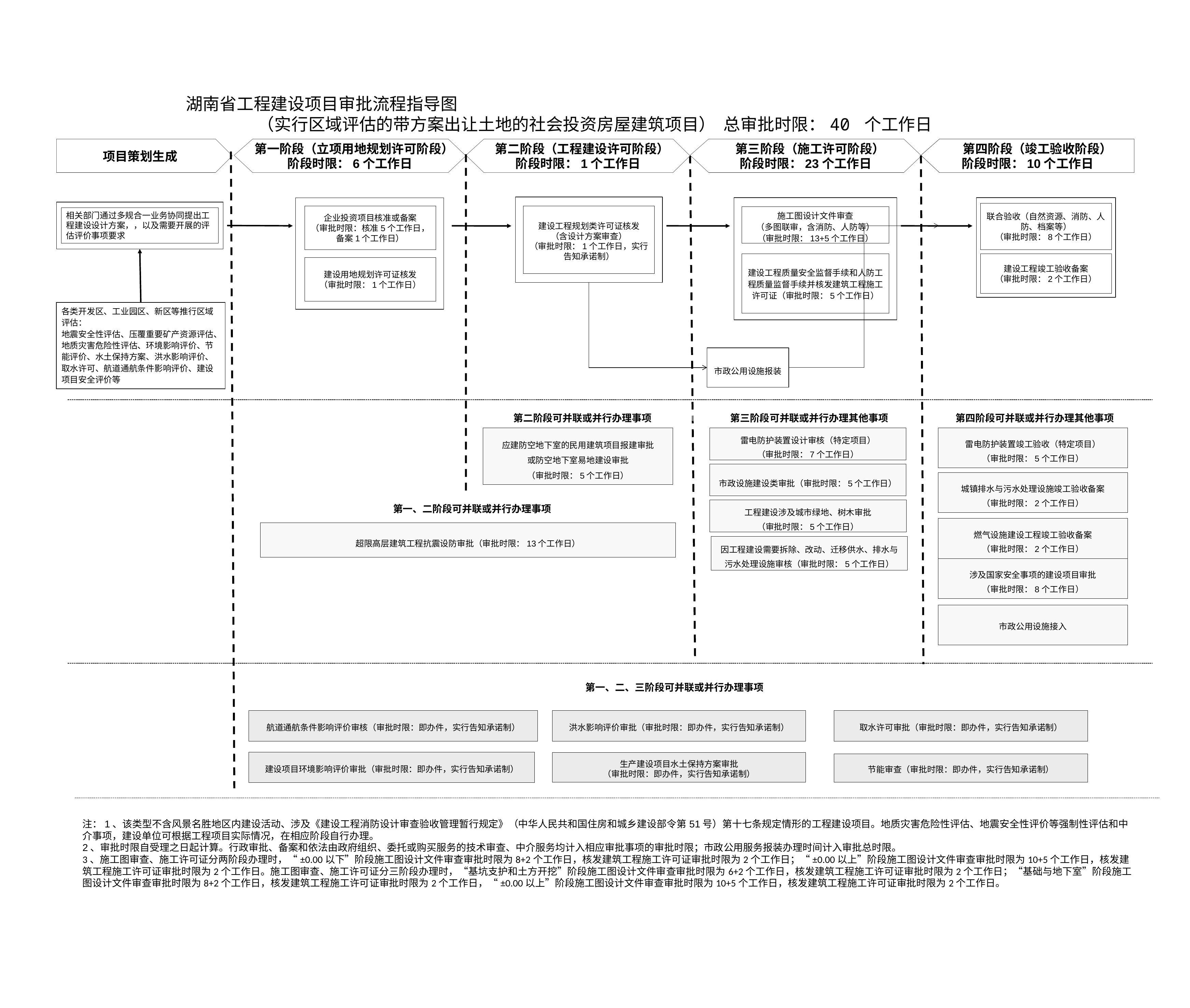

湖南省工程建设项目审批流程指导图
（实行区域评估的带方案出让土地的社会投资房屋建筑项目）  总审批时限：40 个工作日
  第一阶段（立项用地规划许可阶段）
阶段时限：6个工作日
  第二阶段（工程建设许可阶段）
阶段时限：1个工作日
      第四阶段（竣工验收阶段）
阶段时限：10个工作日
第四阶段（竣工验收阶段）
项目策划生成
  第三阶段（施工许可阶段）
阶段时限：23个工作日

相关部门通过多规合一业务协同提出工程建设设计方案，，以及需要开展的评估评价事项要求
联合验收（自然资源、消防、人防、档案等）
（审批时限：8个工作日）
建设工程规划类许可证核发
（含设计方案审查）
（审批时限：1个工作日，实行告知承诺制）
企业投资项目核准或备案
（审批时限：核准5个工作日，备案1个工作日）
施工图设计文件审查
（多图联审，含消防、人防等）
（审批时限：13+5个工作日）
建设工程竣工验收备案
（审批时限：2个工作日）
建设工程质量安全监督手续和人防工程质量监督手续并核发建筑工程施工许可证（审批时限：5个工作日）
建设用地规划许可证核发
（审批时限：1个工作日）
各类开发区、工业园区、新区等推行区域评估：
地震安全性评估、压覆重要矿产资源评估、地质灾害危险性评估、环境影响评价、节能评价、水土保持方案、洪水影响评价、取水许可、航道通航条件影响评价、建设项目安全评价等
市政公用设施报装
第二阶段可并联或并行办理事项
第三阶段可并联或并行办理其他事项
第四阶段可并联或并行办理其他事项
雷电防护装置设计审核（特定项目）
（审批时限：7个工作日）
雷电防护装置竣工验收（特定项目）
（审批时限：5个工作日）
应建防空地下室的民用建筑项目报建审批
或防空地下室易地建设审批
（审批时限：5个工作日）
市政设施建设类审批（审批时限：5个工作日）
城镇排水与污水处理设施竣工验收备案
（审批时限：2个工作日）
工程建设涉及城市绿地、树木审批
（审批时限：5个工作日）
第一、二阶段可并联或并行办理事项
燃气设施建设工程竣工验收备案
（审批时限：2个工作日）
超限高层建筑工程抗震设防审批（审批时限：13个工作日）
因工程建设需要拆除、改动、迁移供水、排水与
污水处理设施审核（审批时限：5个工作日）
涉及国家安全事项的建设项目审批
（审批时限：8个工作日）
市政公用设施接入
第一、二、三阶段可并联或并行办理事项
洪水影响评价审批（审批时限：即办件，实行告知承诺制）
取水许可审批（审批时限：即办件，实行告知承诺制）
航道通航条件影响评价审核（审批时限：即办件，实行告知承诺制）
建设项目环境影响评价审批（审批时限：即办件，实行告知承诺制）
生产建设项目水土保持方案审批
（审批时限：即办件，实行告知承诺制）
节能审查（审批时限：即办件，实行告知承诺制）
注：1、该类型不含风景名胜地区内建设活动、涉及《建设工程消防设计审查验收管理暂行规定》（中华人民共和国住房和城乡建设部令第51号）第十七条规定情形的工程建设项目。地质灾害危险性评估、地震安全性评价等强制性评估和中介事项，建设单位可根据工程项目实际情况，在相应阶段自行办理。
2、审批时限自受理之日起计算。行政审批、备案和依法由政府组织、委托或购买服务的技术审查、中介服务均计入相应审批事项的审批时限；市政公用服务报装办理时间计入审批总时限。
3、施工图审查、施工许可证分两阶段办理时，“±0.00以下”阶段施工图设计文件审查审批时限为8+2个工作日，核发建筑工程施工许可证审批时限为2个工作日；“±0.00以上”阶段施工图设计文件审查审批时限为10+5个工作日，核发建筑工程施工许可证审批时限为2个工作日。施工图审查、施工许可证分三阶段办理时，“基坑支护和土方开挖”阶段施工图设计文件审查审批时限为6+2个工作日，核发建筑工程施工许可证审批时限为2个工作日；“基础与地下室”阶段施工图设计文件审查审批时限为8+2个工作日，核发建筑工程施工许可证审批时限为2个工作日，“±0.00以上”阶段施工图设计文件审查审批时限为10+5个工作日，核发建筑工程施工许可证审批时限为2个工作日。